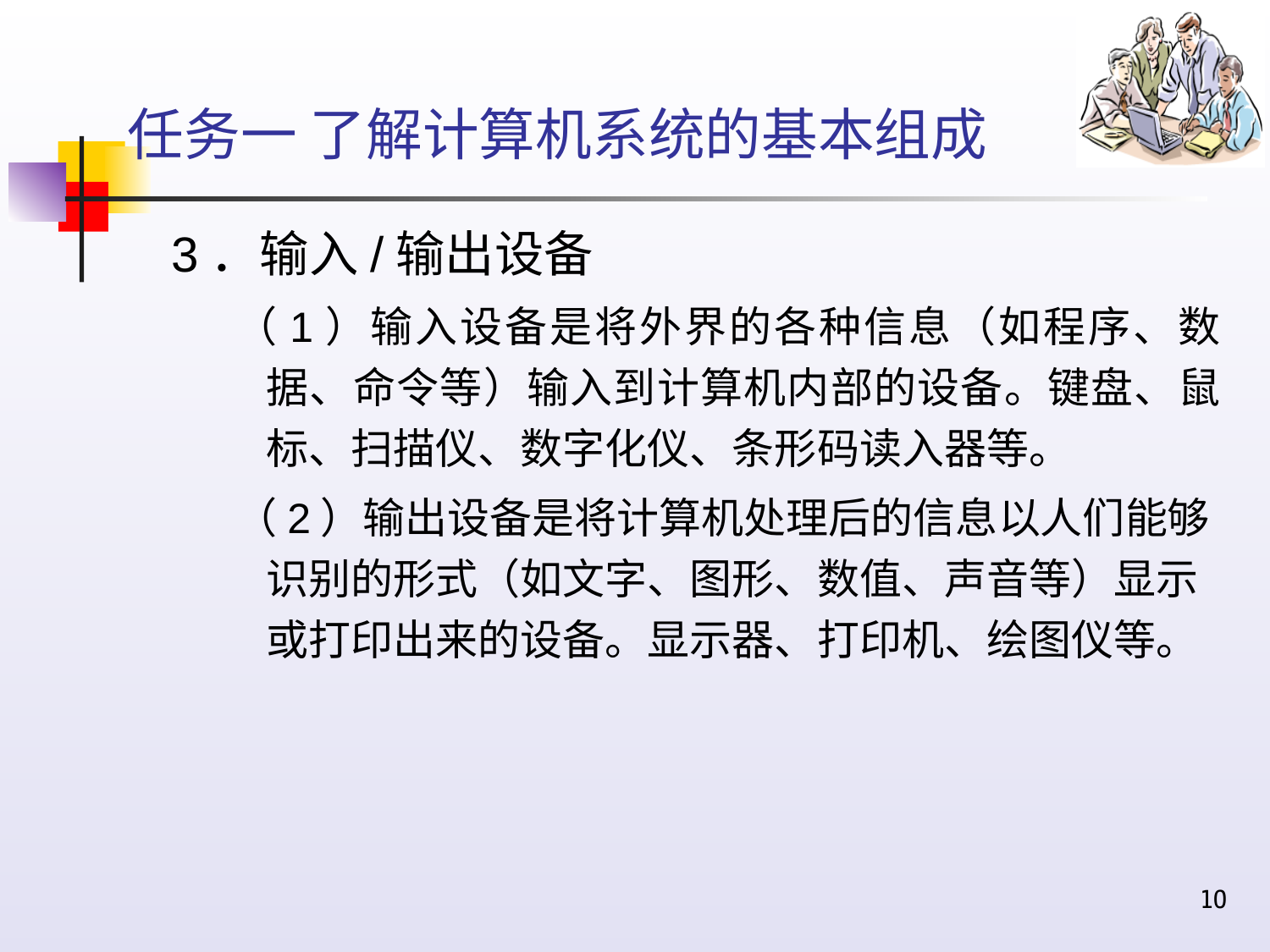

# 任务一 了解计算机系统的基本组成
3．输入/输出设备
（1）输入设备是将外界的各种信息（如程序、数据、命令等）输入到计算机内部的设备。键盘、鼠标、扫描仪、数字化仪、条形码读入器等。
（2）输出设备是将计算机处理后的信息以人们能够识别的形式（如文字、图形、数值、声音等）显示或打印出来的设备。显示器、打印机、绘图仪等。
10